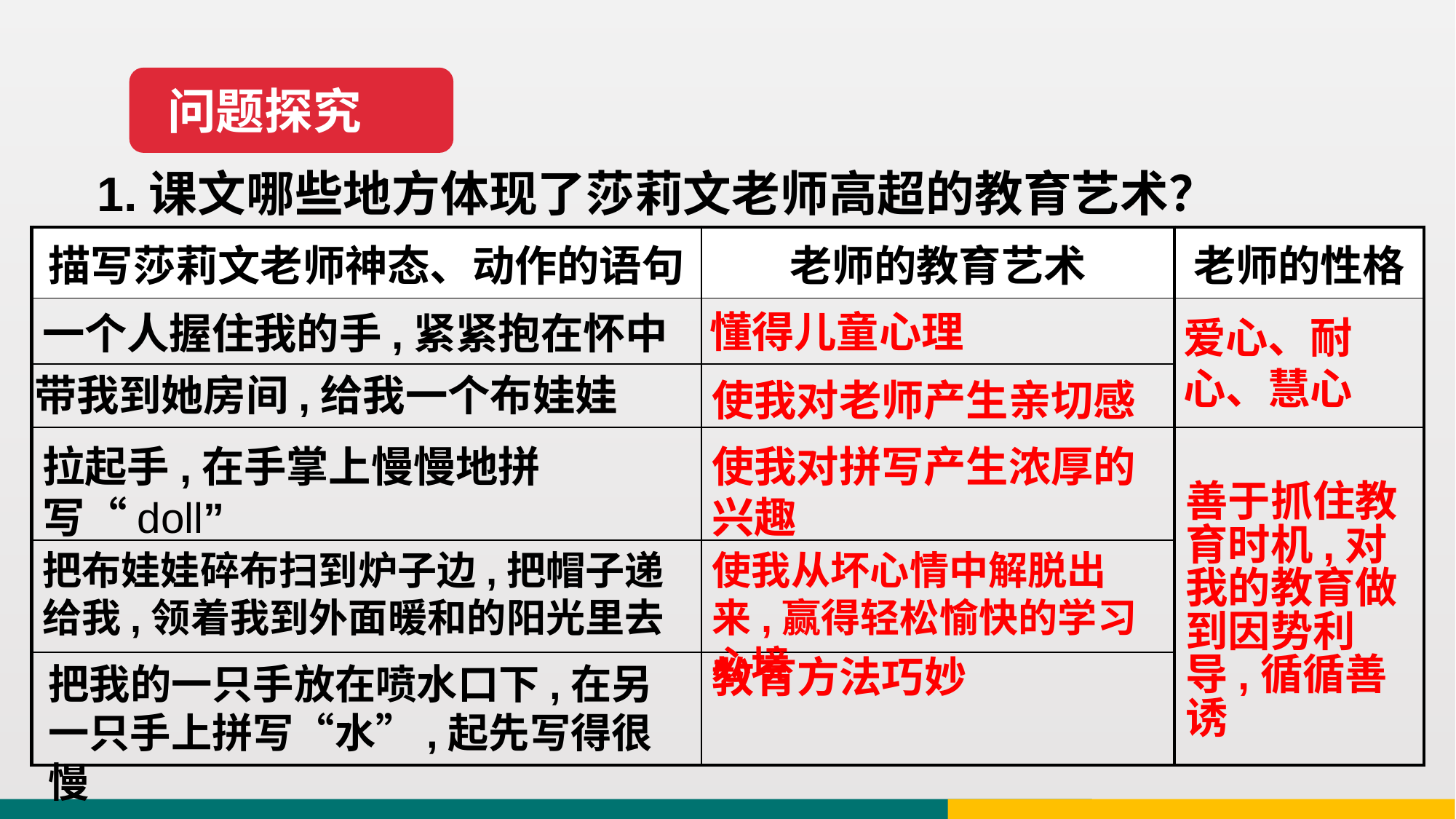

问题探究
1.课文哪些地方体现了莎莉文老师高超的教育艺术？
| 描写莎莉文老师神态、动作的语句 | 老师的教育艺术 | 老师的性格 |
| --- | --- | --- |
|  |  |  |
|  |  |  |
|  |  |  |
|  |  |  |
|  |  |  |
懂得儿童心理
一个人握住我的手,紧紧抱在怀中
爱心、耐心、慧心
带我到她房间,给我一个布娃娃
使我对老师产生亲切感
拉起手,在手掌上慢慢地拼写“doll”
使我对拼写产生浓厚的兴趣
善于抓住教育时机,对我的教育做到因势利导,循循善诱
把布娃娃碎布扫到炉子边,把帽子递给我,领着我到外面暖和的阳光里去
使我从坏心情中解脱出来,赢得轻松愉快的学习心境
把我的一只手放在喷水口下,在另一只手上拼写“水”,起先写得很慢
教育方法巧妙